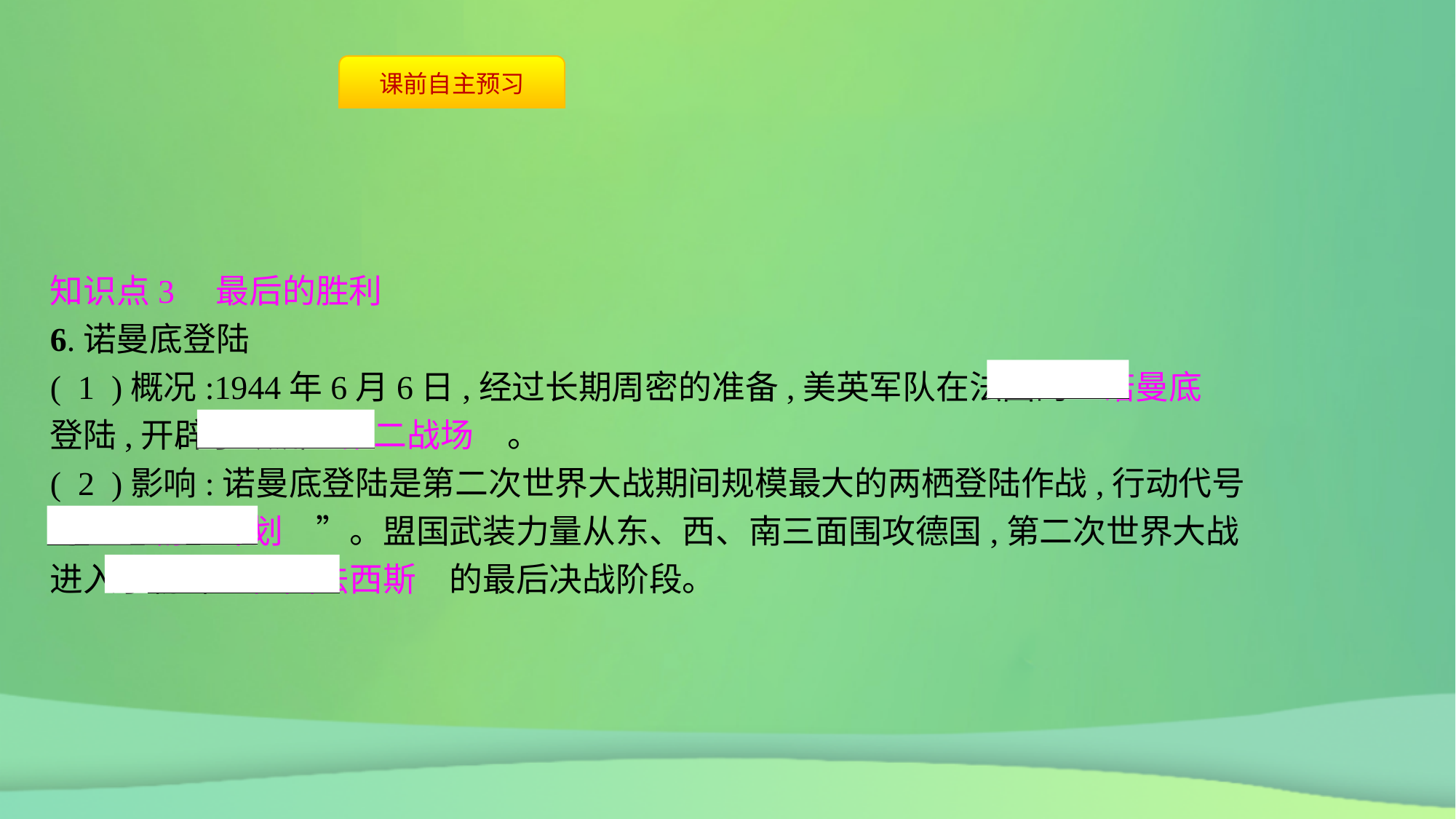

知识点3　最后的胜利
6.诺曼底登陆
(  1  )概况:1944年6月6日,经过长期周密的准备,美英军队在法国的　诺曼底　登陆,开辟了欧洲　第二战场　。
(  2  )影响:诺曼底登陆是第二次世界大战期间规模最大的两栖登陆作战,行动代号为“　霸王计划　”。盟国武装力量从东、西、南三面围攻德国,第二次世界大战进入了粉碎　德国法西斯　的最后决战阶段。